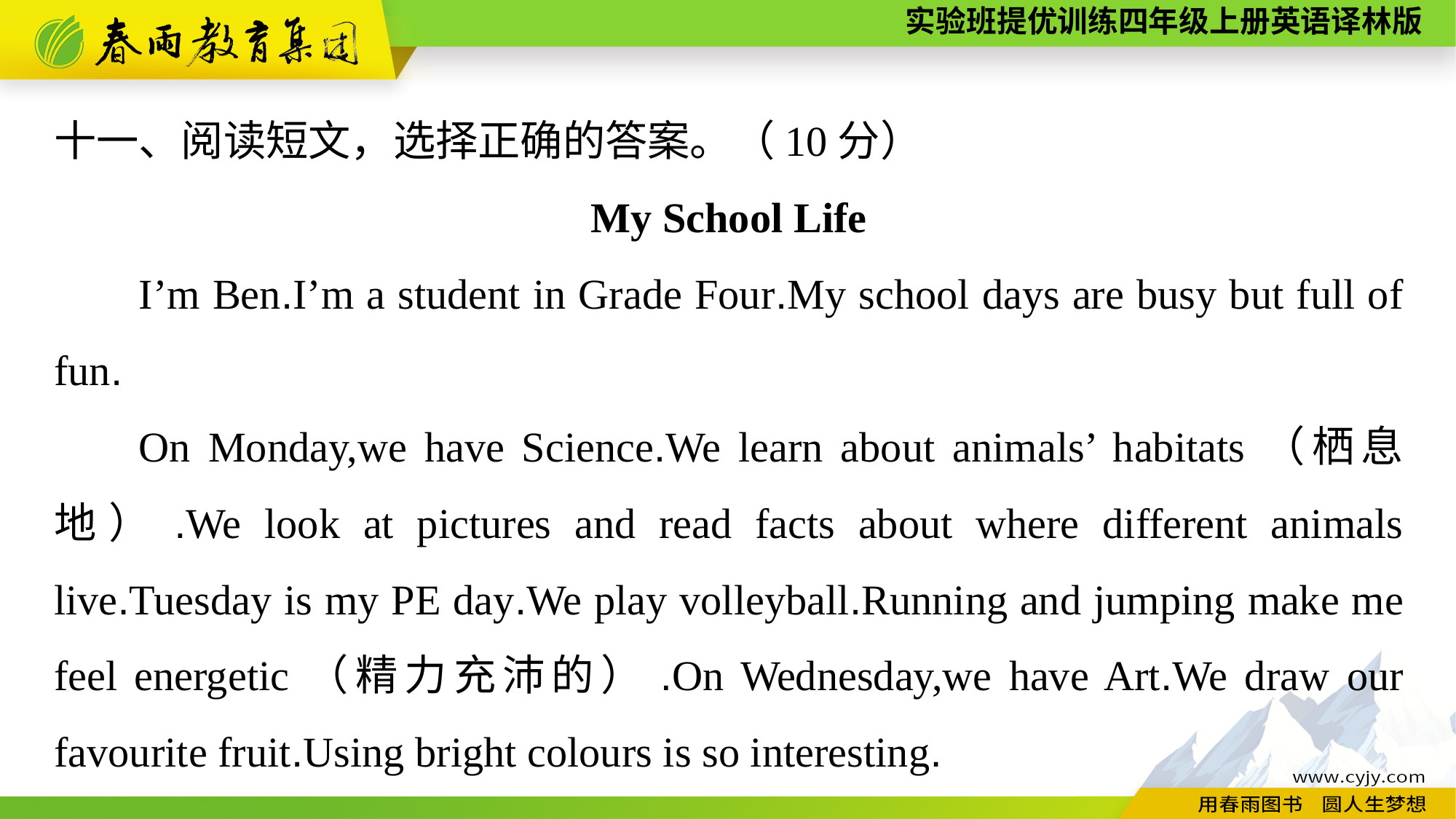

十一、阅读短文，选择正确的答案。（10分）
My School Life
I’m Ben.I’m a student in Grade Four.My school days are busy but full of fun.
On Monday,we have Science.We learn about animals’ habitats（栖息地）.We look at pictures and read facts about where different animals live.Tuesday is my PE day.We play volleyball.Running and jumping make me feel energetic（精力充沛的）.On Wednesday,we have Art.We draw our favourite fruit.Using bright colours is so interesting.